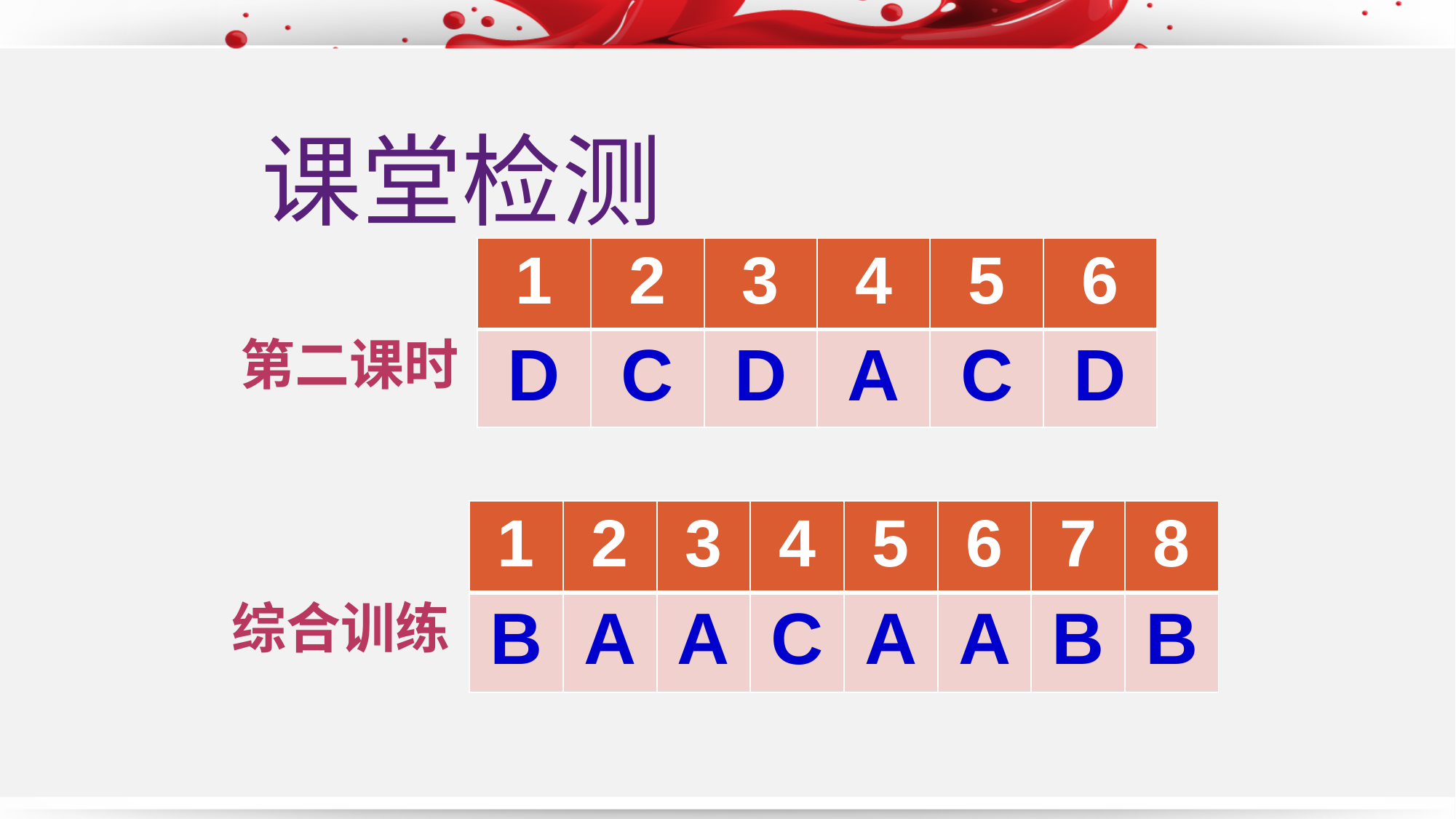

课堂检测
| 1 | 2 | 3 | 4 | 5 | 6 |
| --- | --- | --- | --- | --- | --- |
| D | C | D | A | C | D |
第二课时
| 1 | 2 | 3 | 4 | 5 | 6 | 7 | 8 |
| --- | --- | --- | --- | --- | --- | --- | --- |
| B | A | A | C | A | A | B | B |
综合训练